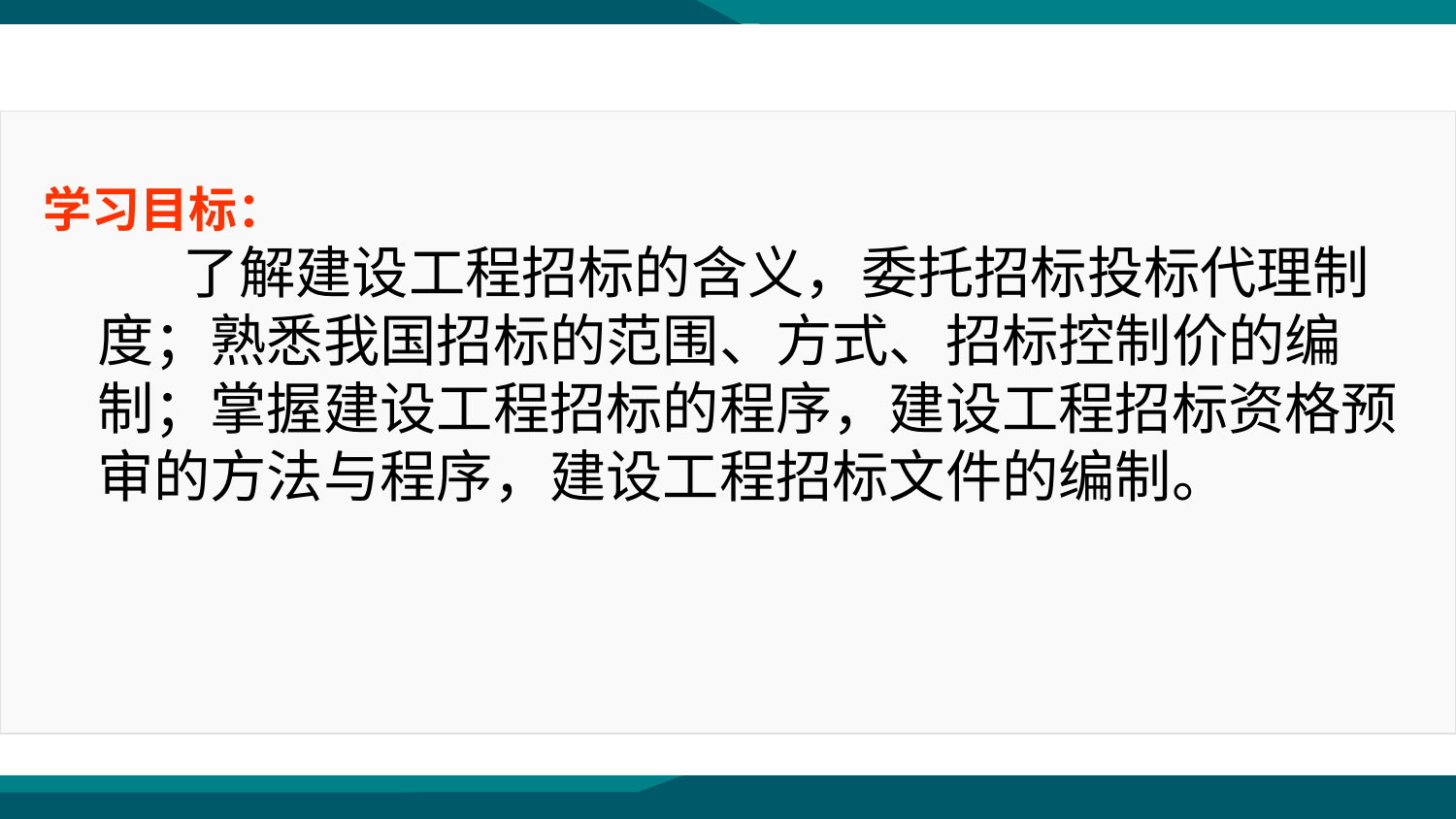

学习目标：
          了解建设工程招标的含义，委托招标投标代理制度；熟悉我国招标的范围、方式、招标控制价的编制；掌握建设工程招标的程序，建设工程招标资格预审的方法与程序，建设工程招标文件的编制。